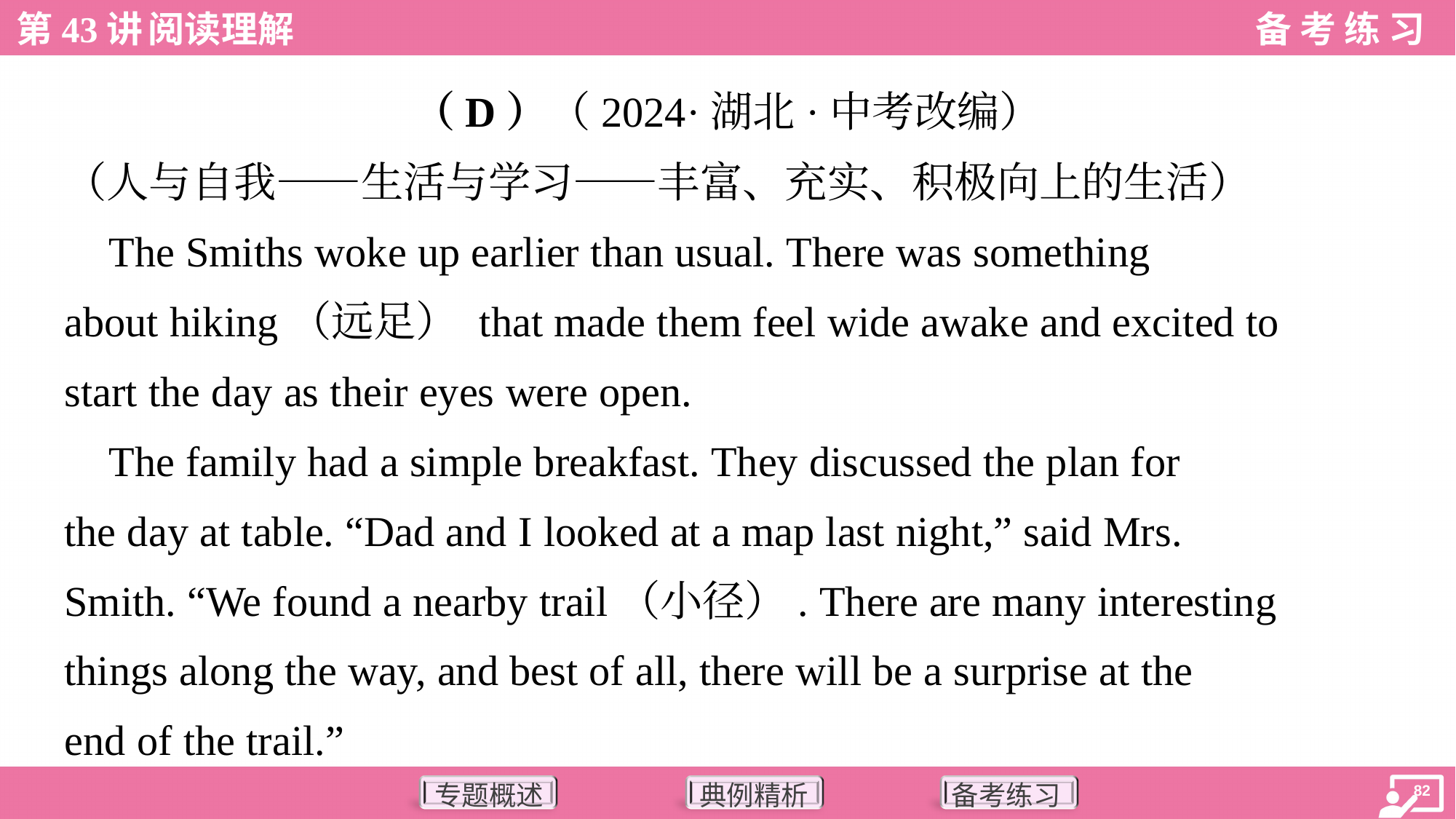

（D）（2024·湖北·中考改编）
（人与自我——生活与学习——丰富、充实、积极向上的生活）
    The Smiths woke up earlier than usual. There was something
about hiking（远足） that made them feel wide awake and excited to
start the day as their eyes were open.
    The family had a simple breakfast. They discussed the plan for
the day at table. “Dad and I looked at a map last night,” said Mrs.
Smith. “We found a nearby trail（小径）. There are many interesting
things along the way, and best of all, there will be a surprise at the
end of the trail.”